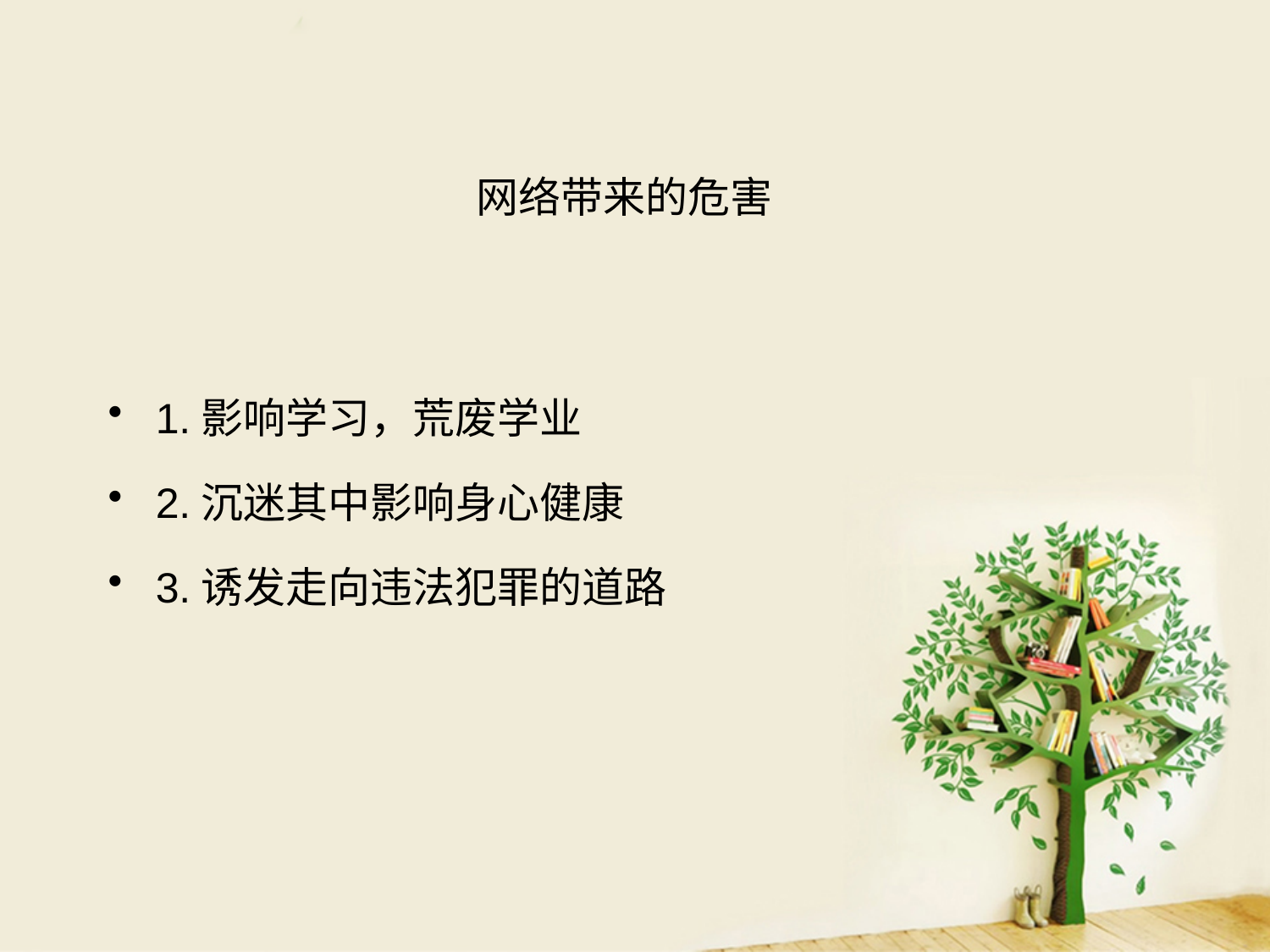

# 网络带来的危害
1.影响学习，荒废学业
2.沉迷其中影响身心健康
3.诱发走向违法犯罪的道路